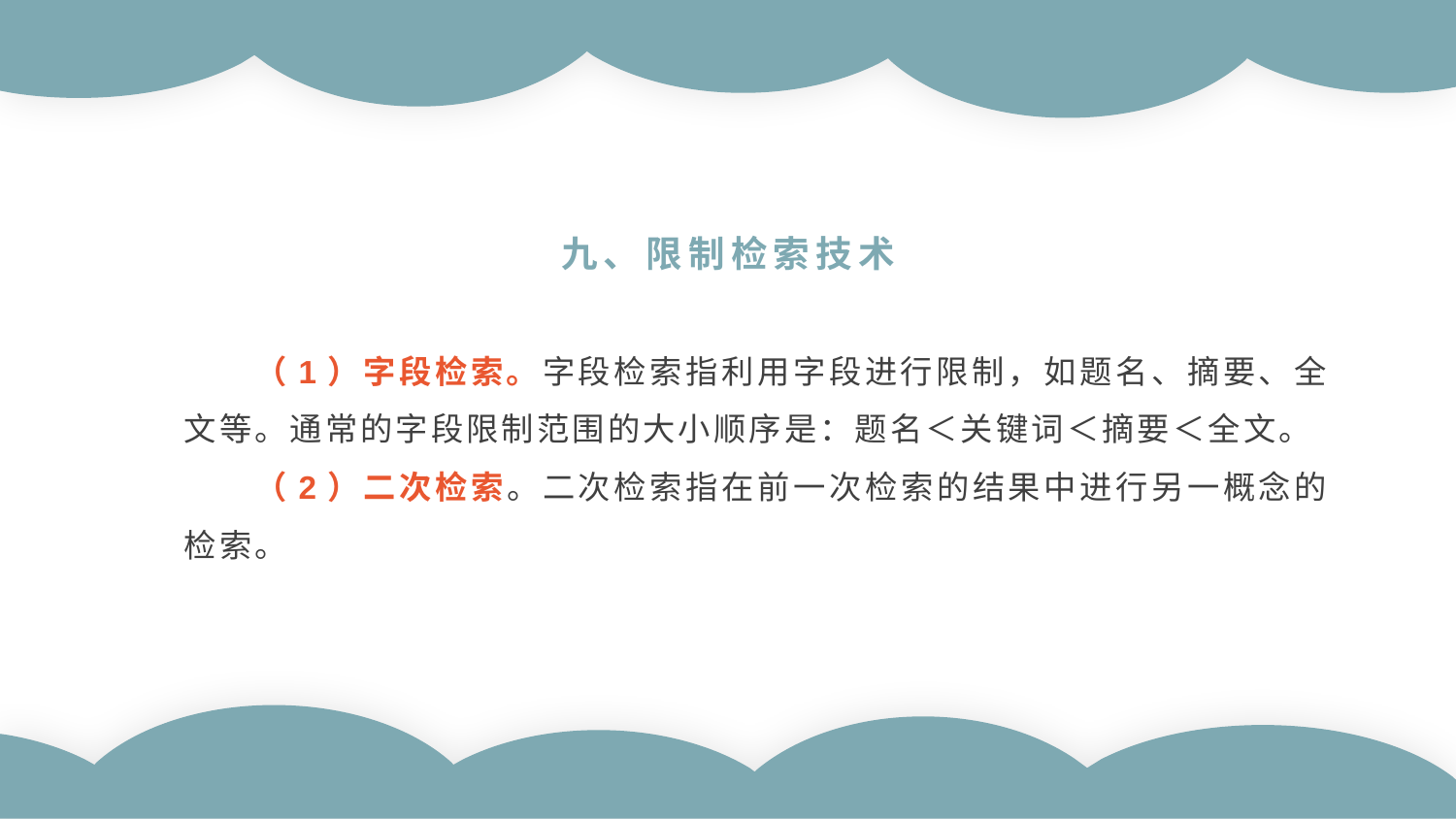

九、限制检索技术
（1）字段检索。字段检索指利用字段进行限制，如题名、摘要、全文等。通常的字段限制范围的大小顺序是：题名＜关键词＜摘要＜全文。
（2）二次检索。二次检索指在前一次检索的结果中进行另一概念的检索。